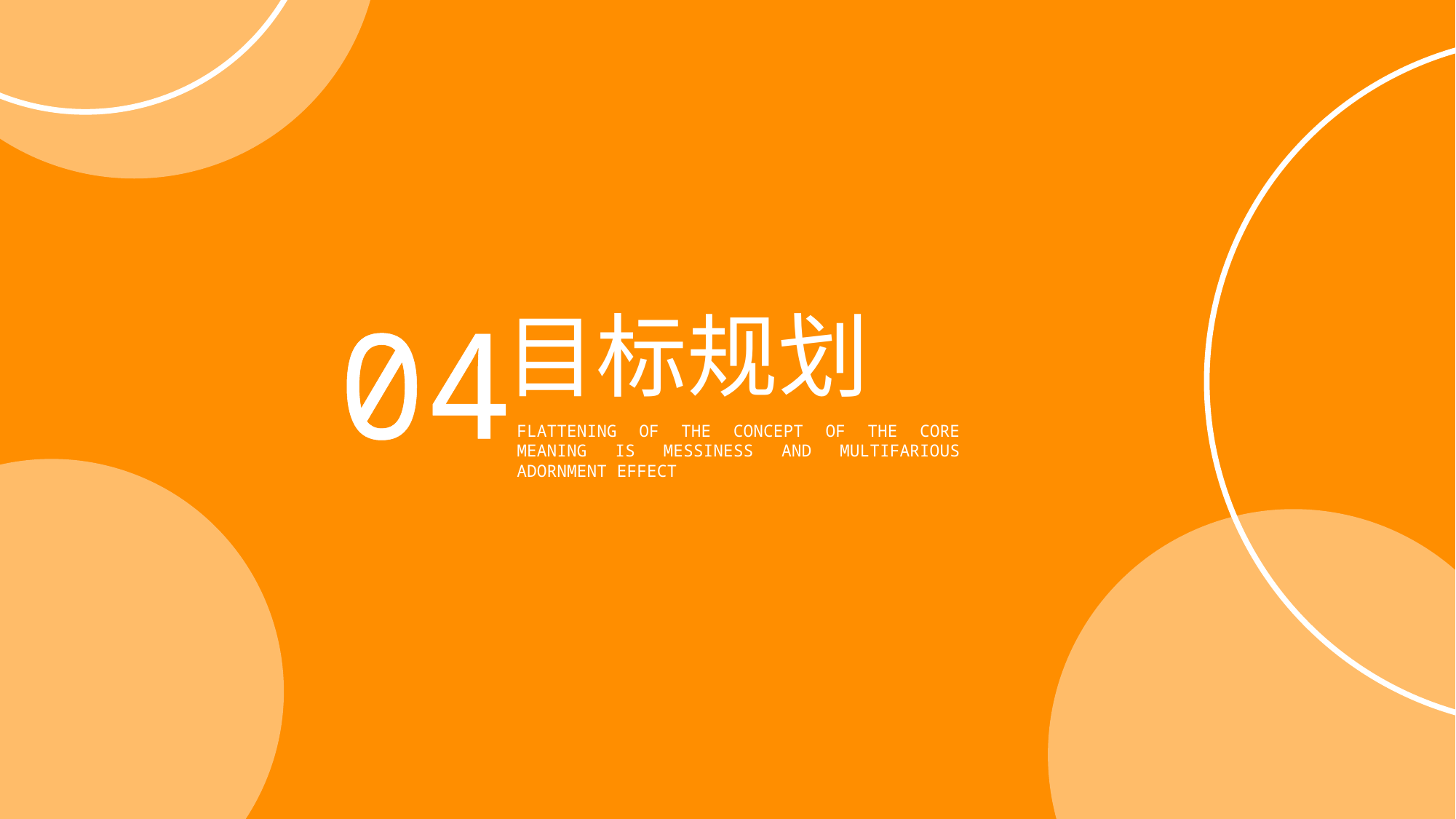

04
目标规划
FLATTENING OF THE CONCEPT OF THE CORE MEANING IS MESSINESS AND MULTIFARIOUS ADORNMENT EFFECT